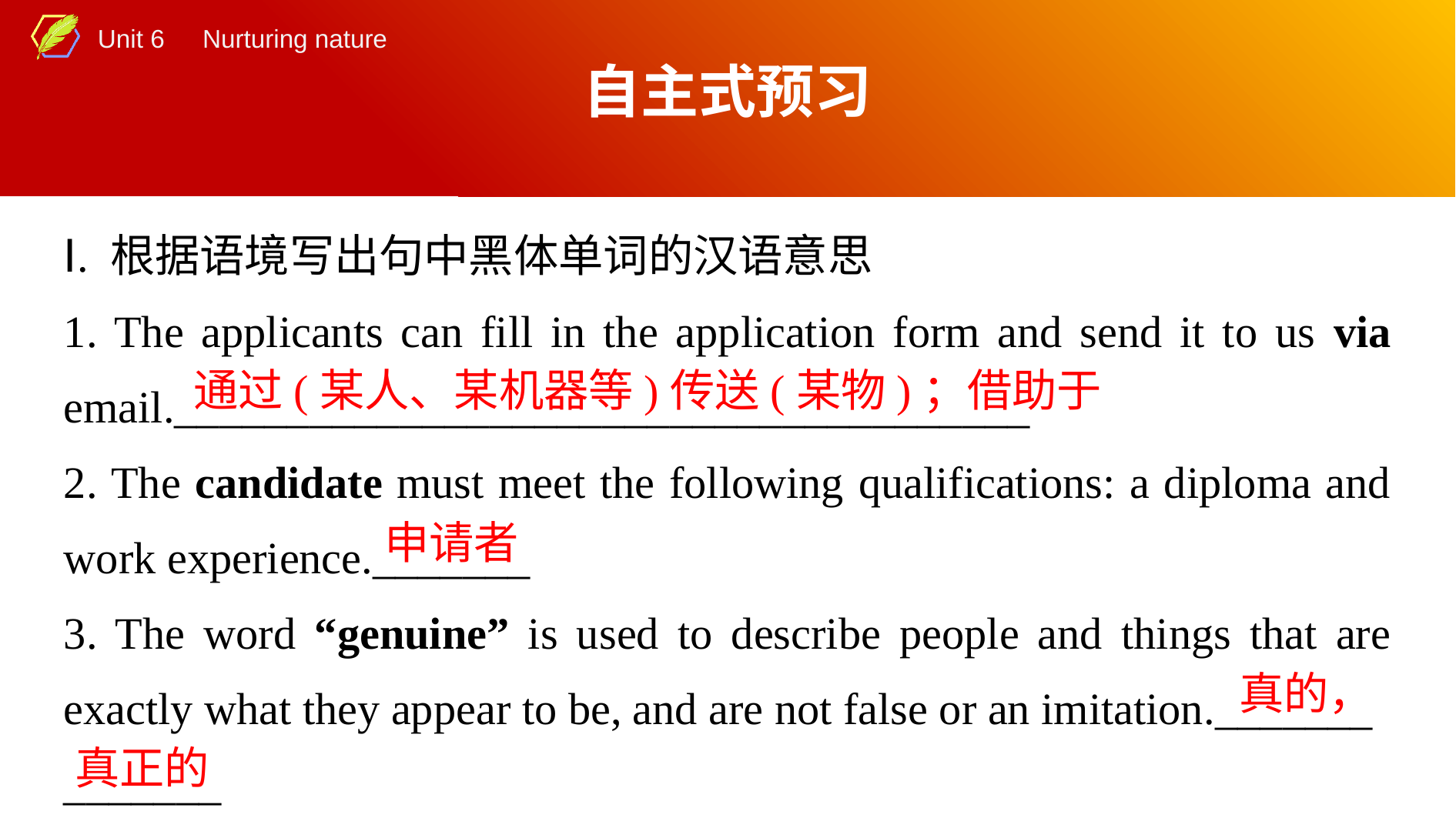

自主式预习
Ⅰ. 根据语境写出句中黑体单词的汉语意思
1. The applicants can fill in the application form and send it to us via email.______________________________________
2. The candidate must meet the following qualifications: a diploma and work experience._______
3. The word “genuine” is used to describe people and things that are exactly what they appear to be, and are not false or an imitation._______
_______
通过(某人、某机器等)传送(某物)；借助于
申请者
真的，
真正的